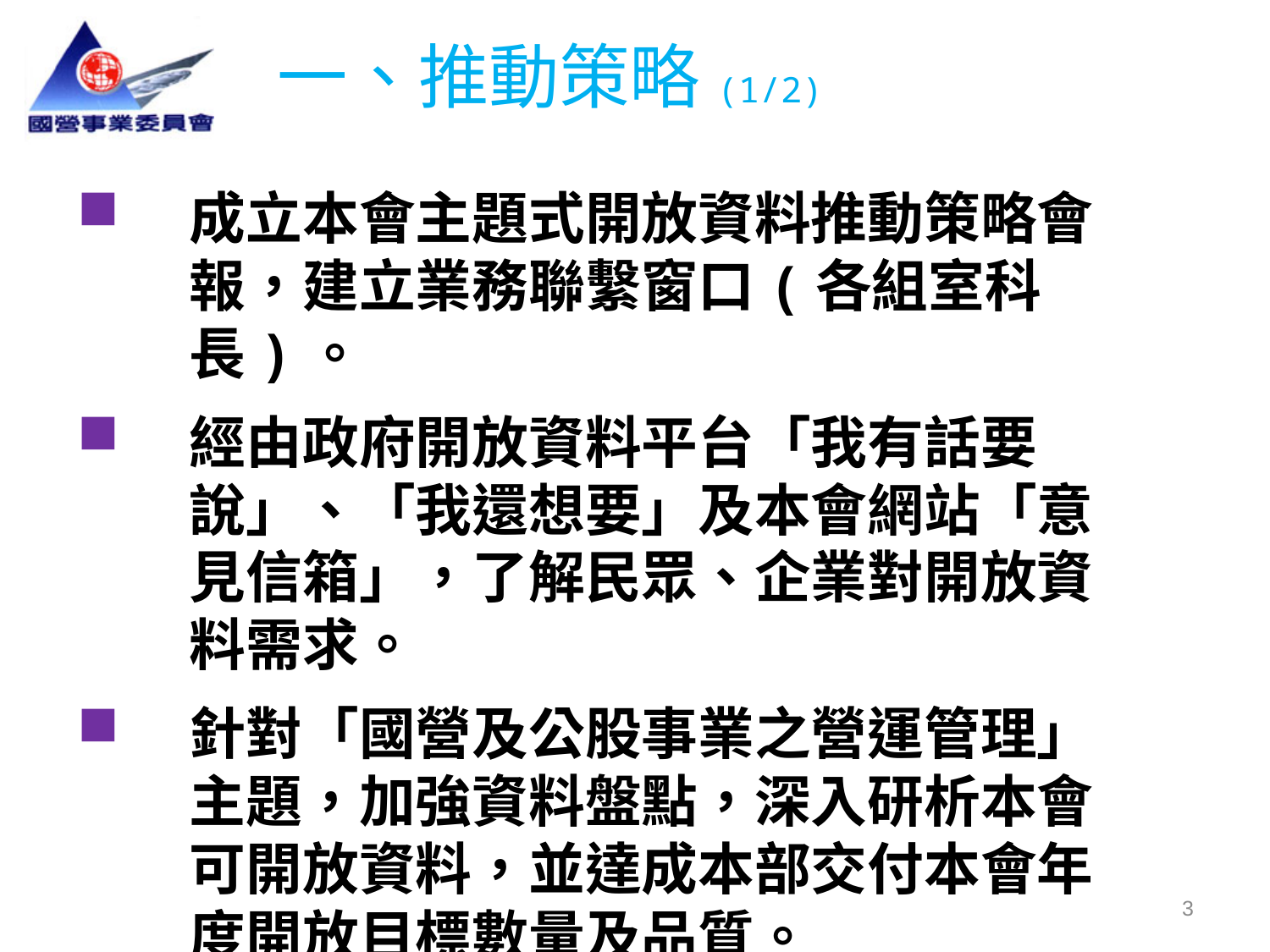

一、推動策略(1/2)
成立本會主題式開放資料推動策略會報，建立業務聯繫窗口(各組室科長)。
經由政府開放資料平台「我有話要說」、「我還想要」及本會網站「意見信箱」，了解民眾、企業對開放資料需求。
針對「國營及公股事業之營運管理」主題，加強資料盤點，深入研析本會可開放資料，並達成本部交付本會年度開放目標數量及品質。
3